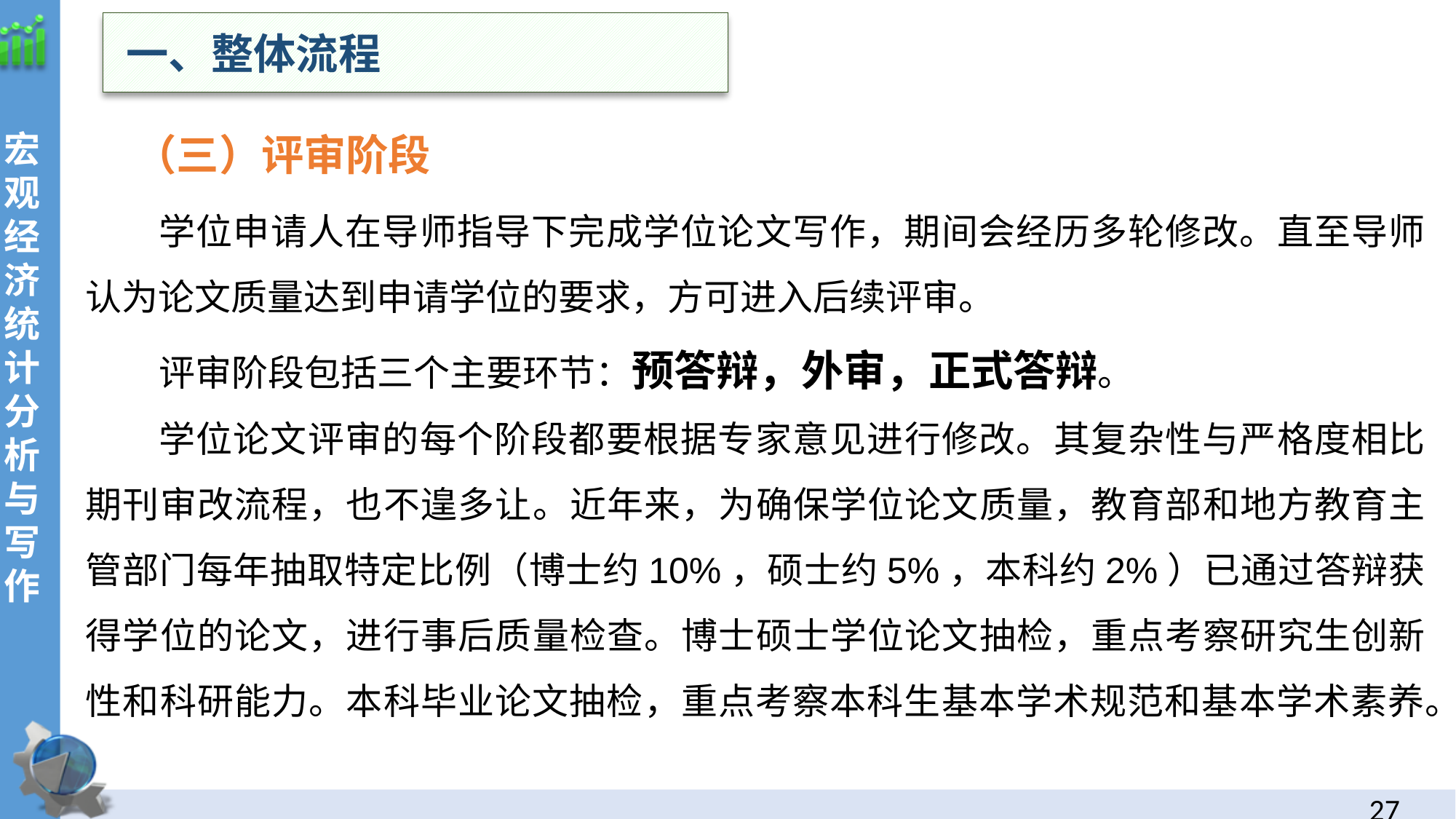

一、整体流程
（三）评审阶段

学位申请人在导师指导下完成学位论文写作，期间会经历多轮修改。直至导师认为论文质量达到申请学位的要求，方可进入后续评审。
评审阶段包括三个主要环节：预答辩，外审，正式答辩。
学位论文评审的每个阶段都要根据专家意见进行修改。其复杂性与严格度相比期刊审改流程，也不遑多让。近年来，为确保学位论文质量，教育部和地方教育主管部门每年抽取特定比例（博士约10%，硕士约5%，本科约2%）已通过答辩获得学位的论文，进行事后质量检查。博士硕士学位论文抽检，重点考察研究生创新性和科研能力。本科毕业论文抽检，重点考察本科生基本学术规范和基本学术素养。

27